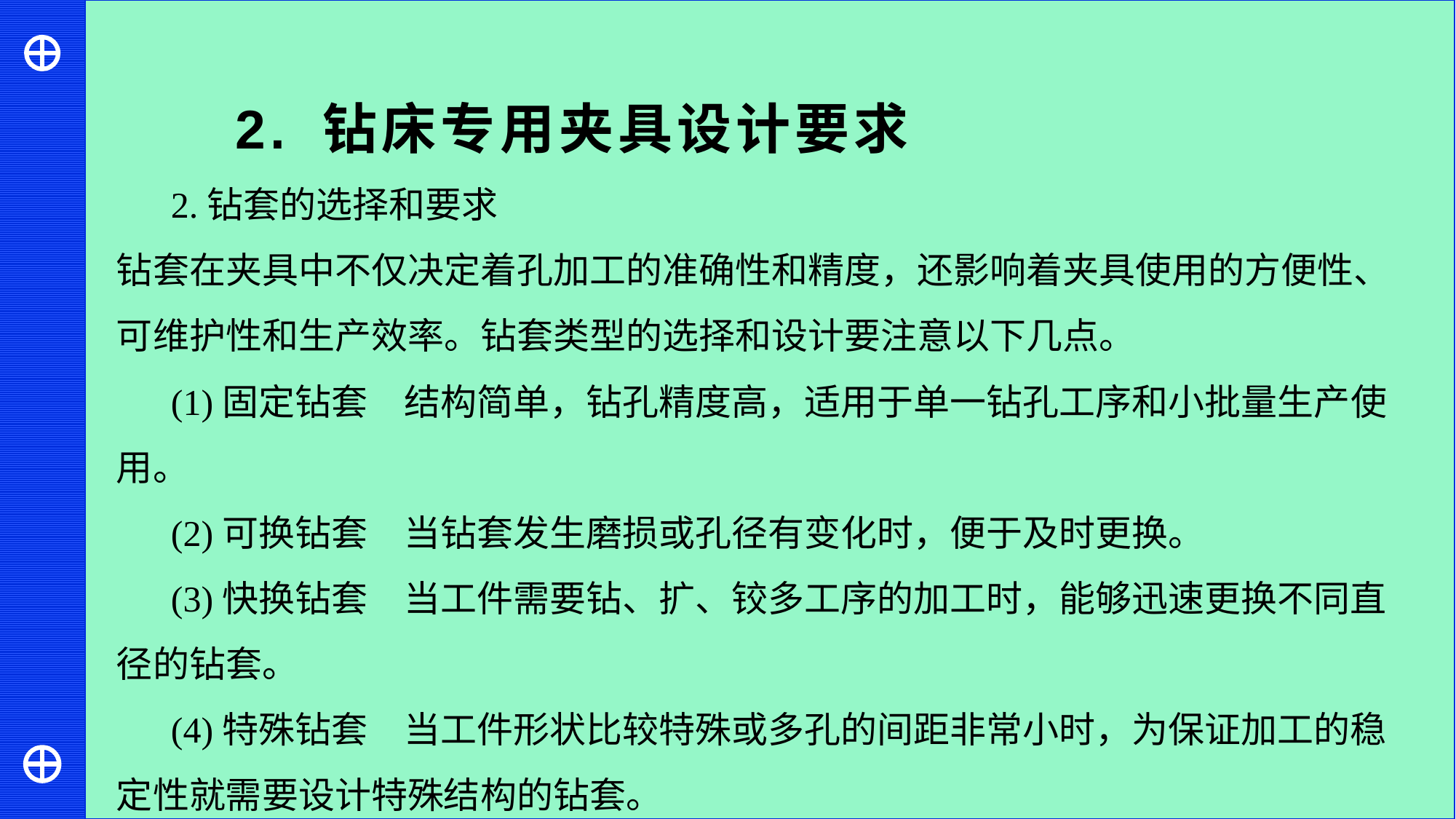

2. 钻床专用夹具设计要求
2.钻套的选择和要求
钻套在夹具中不仅决定着孔加工的准确性和精度，还影响着夹具使用的方便性、可维护性和生产效率。钻套类型的选择和设计要注意以下几点。
(1)固定钻套　结构简单，钻孔精度高，适用于单一钻孔工序和小批量生产使用。
(2)可换钻套　当钻套发生磨损或孔径有变化时，便于及时更换。
(3)快换钻套　当工件需要钻、扩、铰多工序的加工时，能够迅速更换不同直径的钻套。
(4)特殊钻套　当工件形状比较特殊或多孔的间距非常小时，为保证加工的稳定性就需要设计特殊结构的钻套。